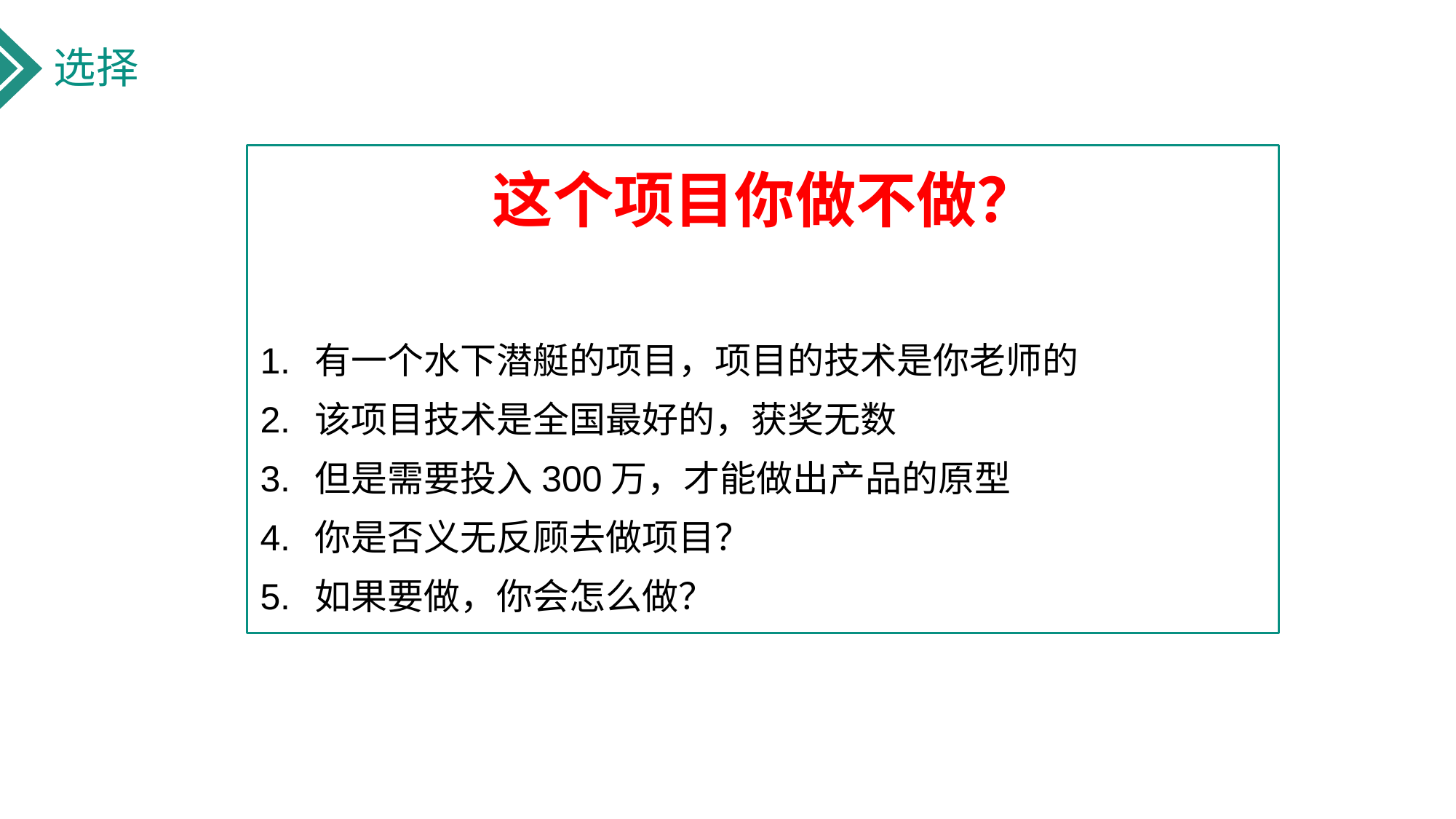

选择
这个项目你做不做？

有一个水下潜艇的项目，项目的技术是你老师的
该项目技术是全国最好的，获奖无数
但是需要投入300万，才能做出产品的原型
你是否义无反顾去做项目？
如果要做，你会怎么做？
39